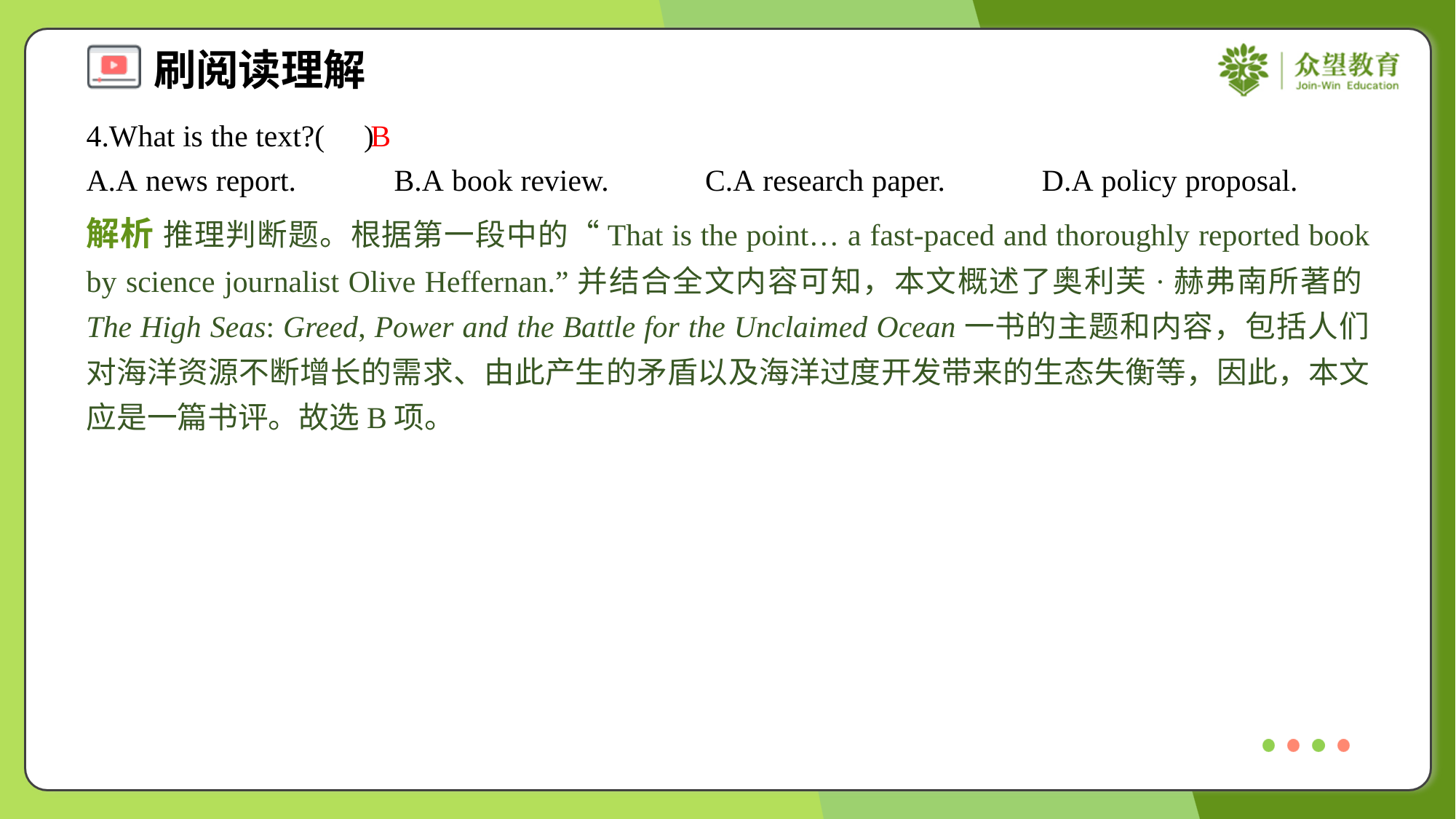

4.What is the text?(     )
B
A.A news report.	B.A book review.	C.A research paper.	D.A policy proposal.
解析 推理判断题。根据第一段中的“That is the point… a fast-paced and thoroughly reported book by science journalist Olive Heffernan.”并结合全文内容可知，本文概述了奥利芙·赫弗南所著的The High Seas: Greed, Power and the Battle for the Unclaimed Ocean一书的主题和内容，包括人们对海洋资源不断增长的需求、由此产生的矛盾以及海洋过度开发带来的生态失衡等，因此，本文应是一篇书评。故选B项。